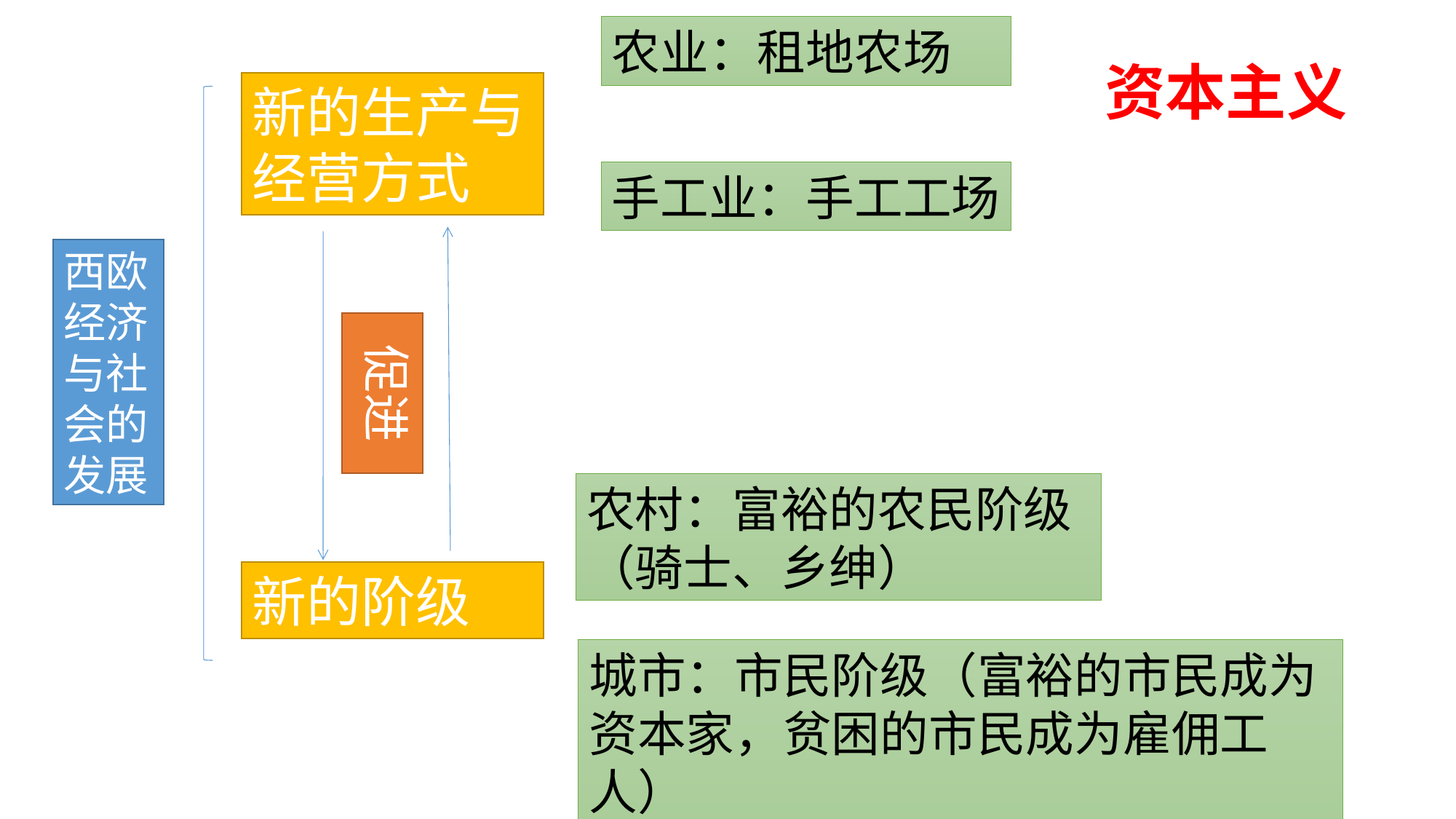

农业：租地农场
资本主义
新的生产与经营方式

手工业：手工工场
西欧经济与社会的发展
促进
农村：富裕的农民阶级
（骑士、乡绅）
新的阶级
城市：市民阶级（富裕的市民成为资本家，贫困的市民成为雇佣工人）